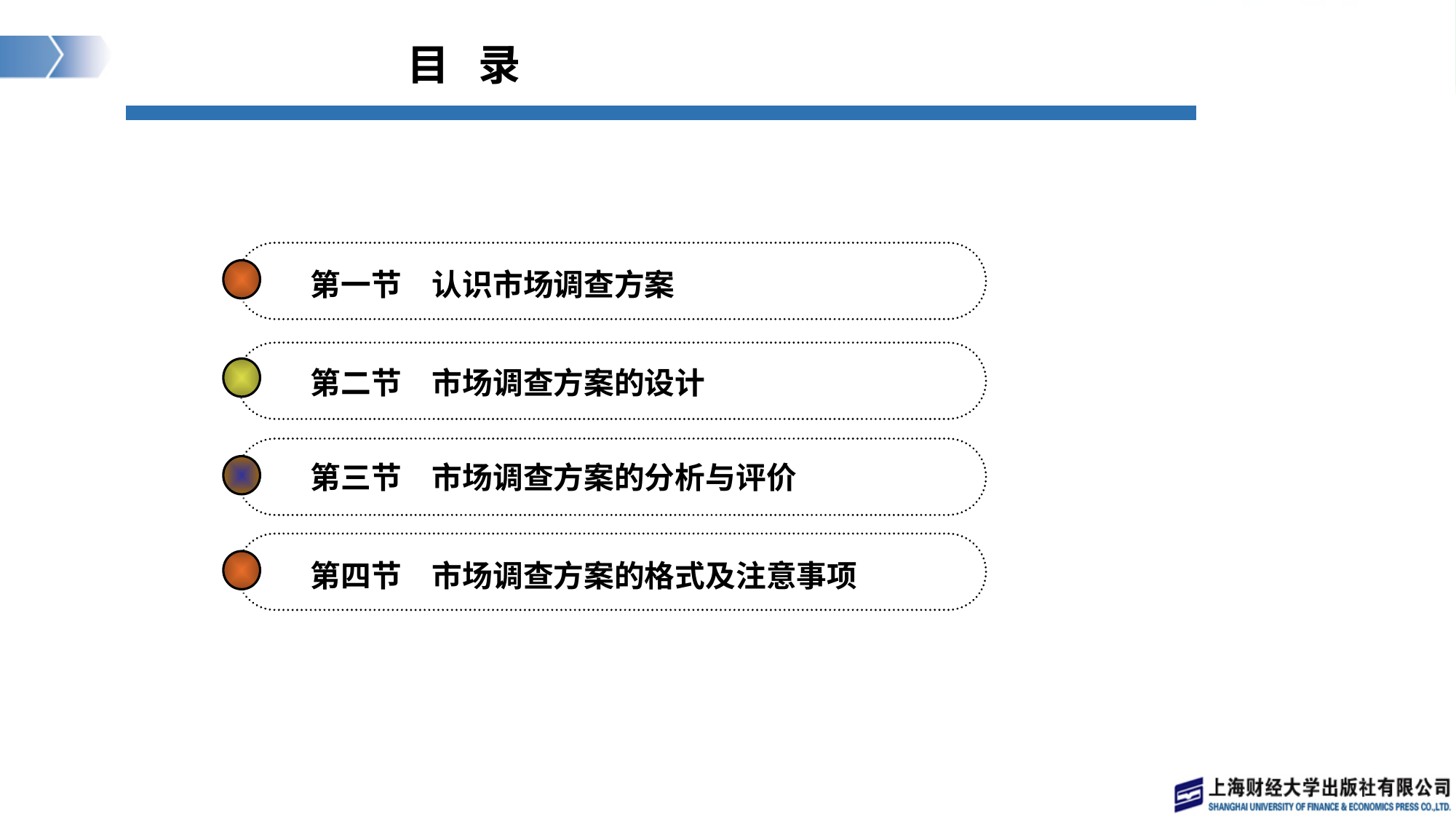

目   录

第一节　认识市场调查方案

第二节　市场调查方案的设计

第三节　市场调查方案的分析与评价

第四节　市场调查方案的格式及注意事项